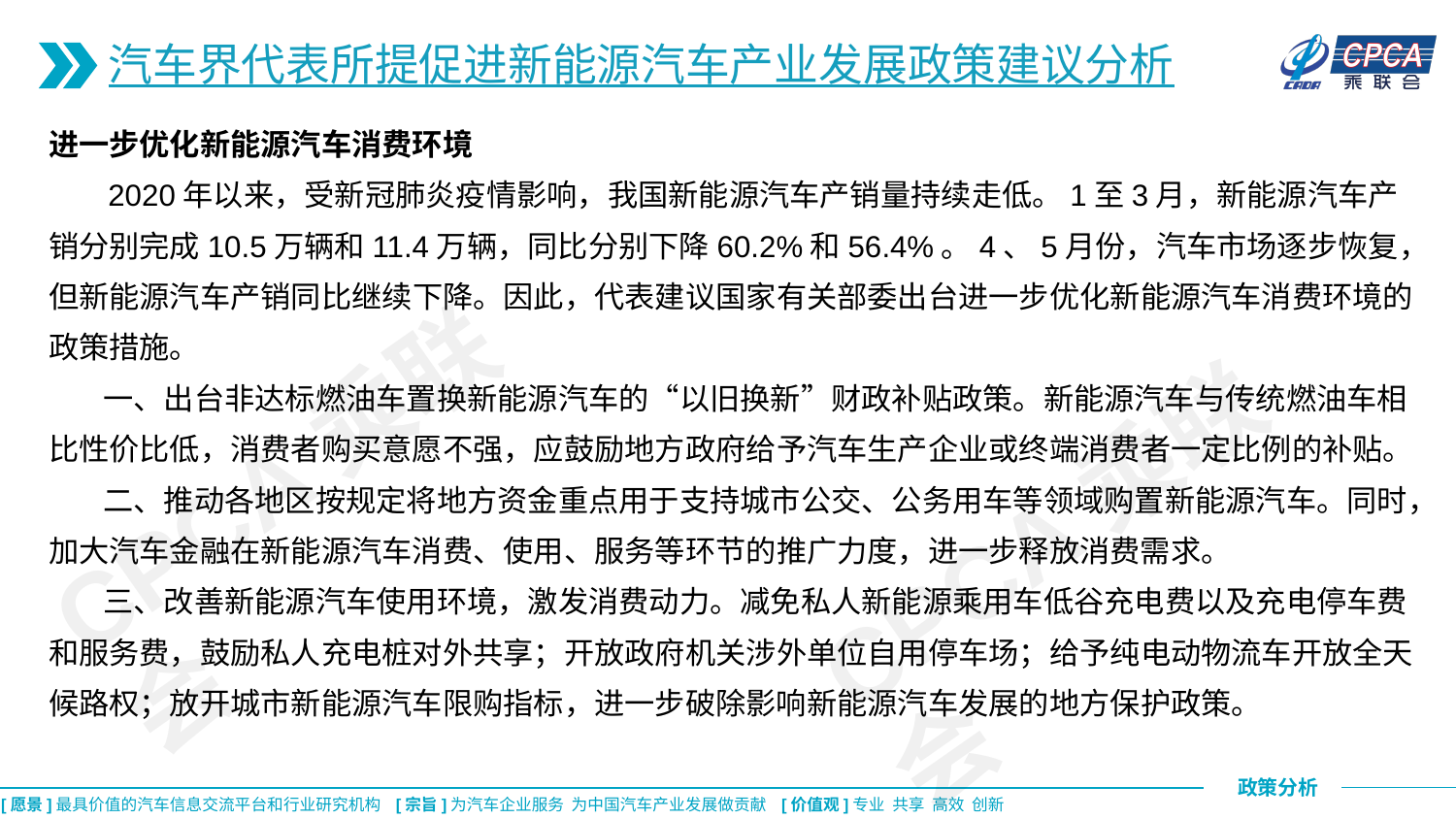

汽车界代表所提促进新能源汽车产业发展政策建议分析
进一步优化新能源汽车消费环境
       2020年以来，受新冠肺炎疫情影响，我国新能源汽车产销量持续走低。1至3月，新能源汽车产销分别完成10.5万辆和11.4万辆，同比分别下降60.2%和56.4%。4、5月份，汽车市场逐步恢复，但新能源汽车产销同比继续下降。因此，代表建议国家有关部委出台进一步优化新能源汽车消费环境的政策措施。
       一、出台非达标燃油车置换新能源汽车的“以旧换新”财政补贴政策。新能源汽车与传统燃油车相比性价比低，消费者购买意愿不强，应鼓励地方政府给予汽车生产企业或终端消费者一定比例的补贴。
       二、推动各地区按规定将地方资金重点用于支持城市公交、公务用车等领域购置新能源汽车。同时，加大汽车金融在新能源汽车消费、使用、服务等环节的推广力度，进一步释放消费需求。
       三、改善新能源汽车使用环境，激发消费动力。减免私人新能源乘用车低谷充电费以及充电停车费和服务费，鼓励私人充电桩对外共享；开放政府机关涉外单位自用停车场；给予纯电动物流车开放全天候路权；放开城市新能源汽车限购指标，进一步破除影响新能源汽车发展的地方保护政策。
CPCA乘联会
CPCA乘联会